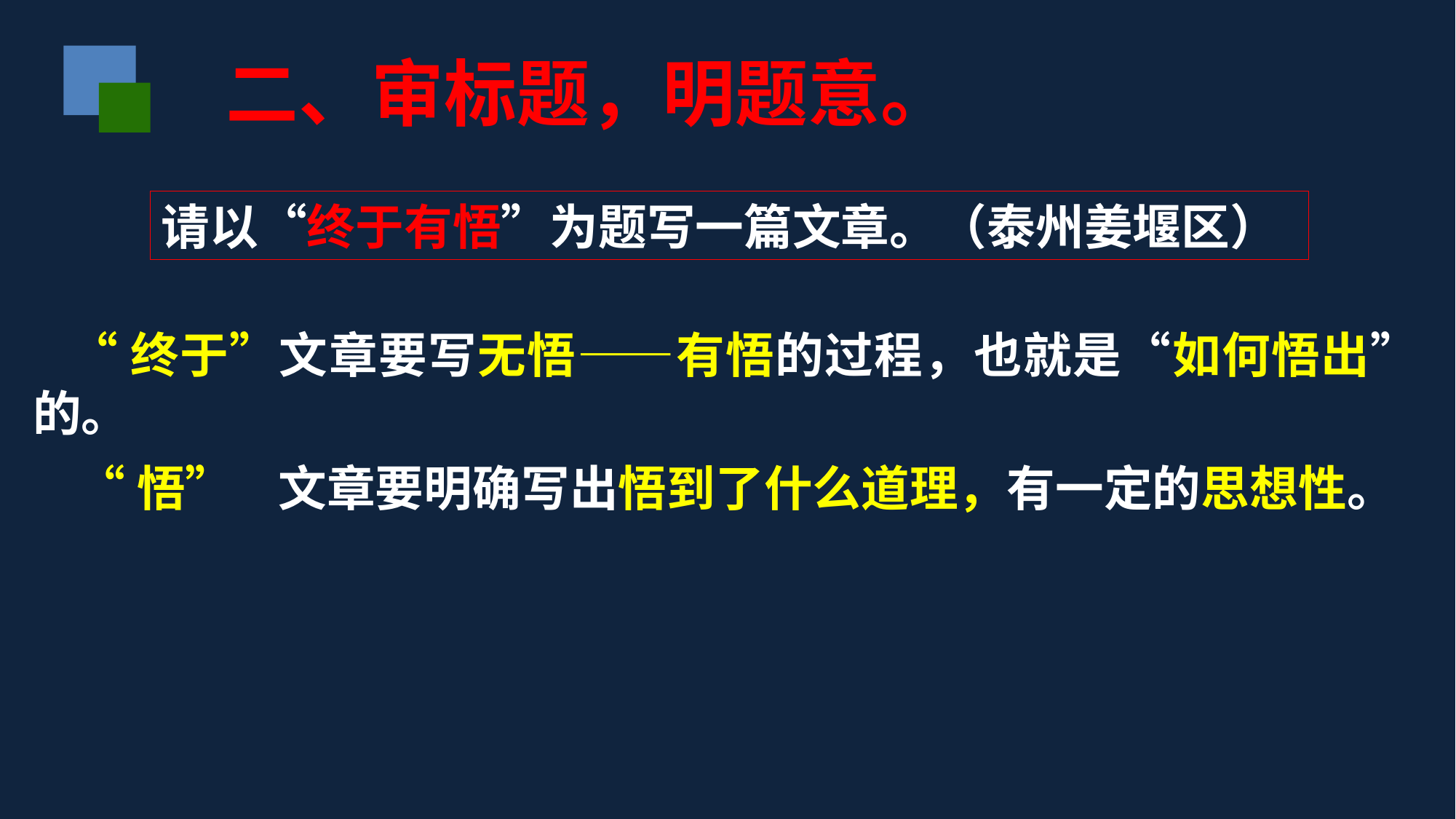

二、审标题，明题意。

请以“终于有悟”为题写一篇文章。（泰州姜堰区）
“终于”文章要写无悟——有悟的过程，也就是“如何悟出”的。
“悟”    文章要明确写出悟到了什么道理，有一定的思想性。